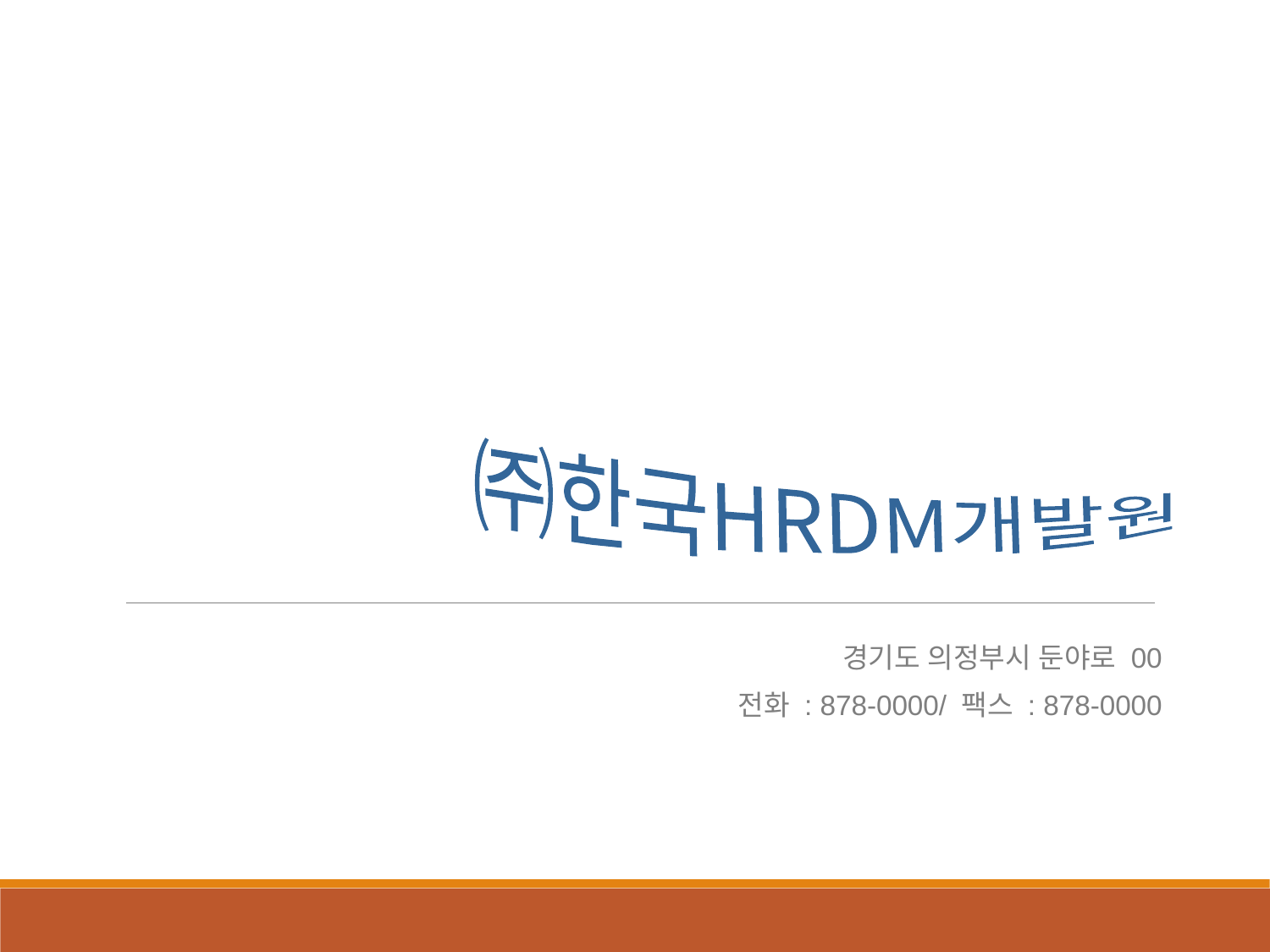

경기도 의정부시 둔야로 00
전화 : 878-0000/ 팩스 : 878-0000
㈜한국HRDM개발원